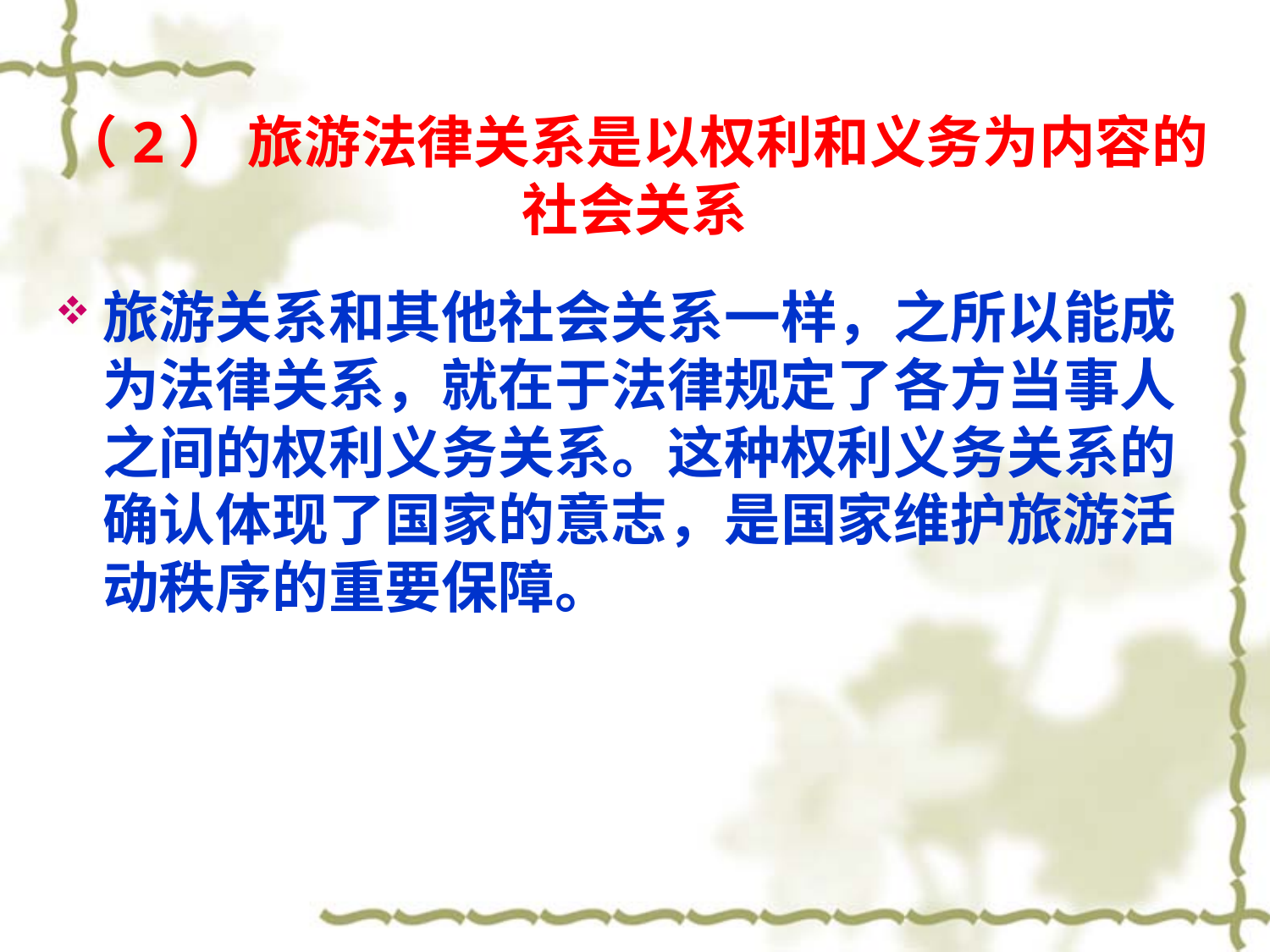

# （2） 旅游法律关系是以权利和义务为内容的社会关系
旅游关系和其他社会关系一样，之所以能成为法律关系，就在于法律规定了各方当事人之间的权利义务关系。这种权利义务关系的确认体现了国家的意志，是国家维护旅游活动秩序的重要保障。